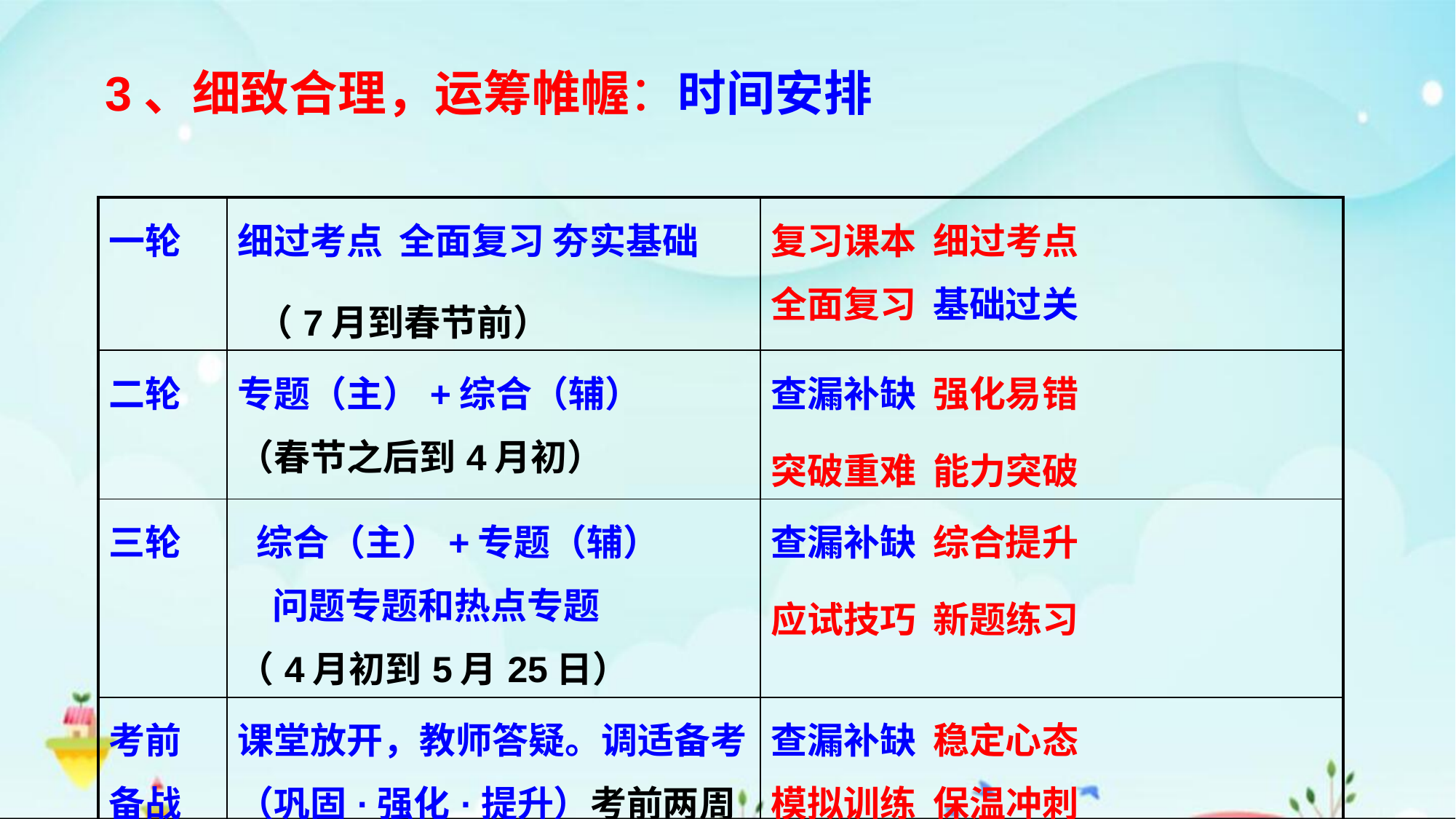

3、细致合理，运筹帷幄：时间安排
| 一轮 | 细过考点 全面复习 夯实基础 （7月到春节前） | 复习课本 细过考点 全面复习 基础过关 |
| --- | --- | --- |
| 二轮 | 专题（主）+综合（辅） （春节之后到4月初） | 查漏补缺 强化易错 突破重难 能力突破 |
| 三轮 | 综合（主）+专题（辅） 问题专题和热点专题 （4月初到5月25日） | 查漏补缺 综合提升 应试技巧 新题练习 |
| 考前备战 | 课堂放开，教师答疑。调适备考（巩固·强化·提升）考前两周 | 查漏补缺 稳定心态 模拟训练 保温冲刺 |